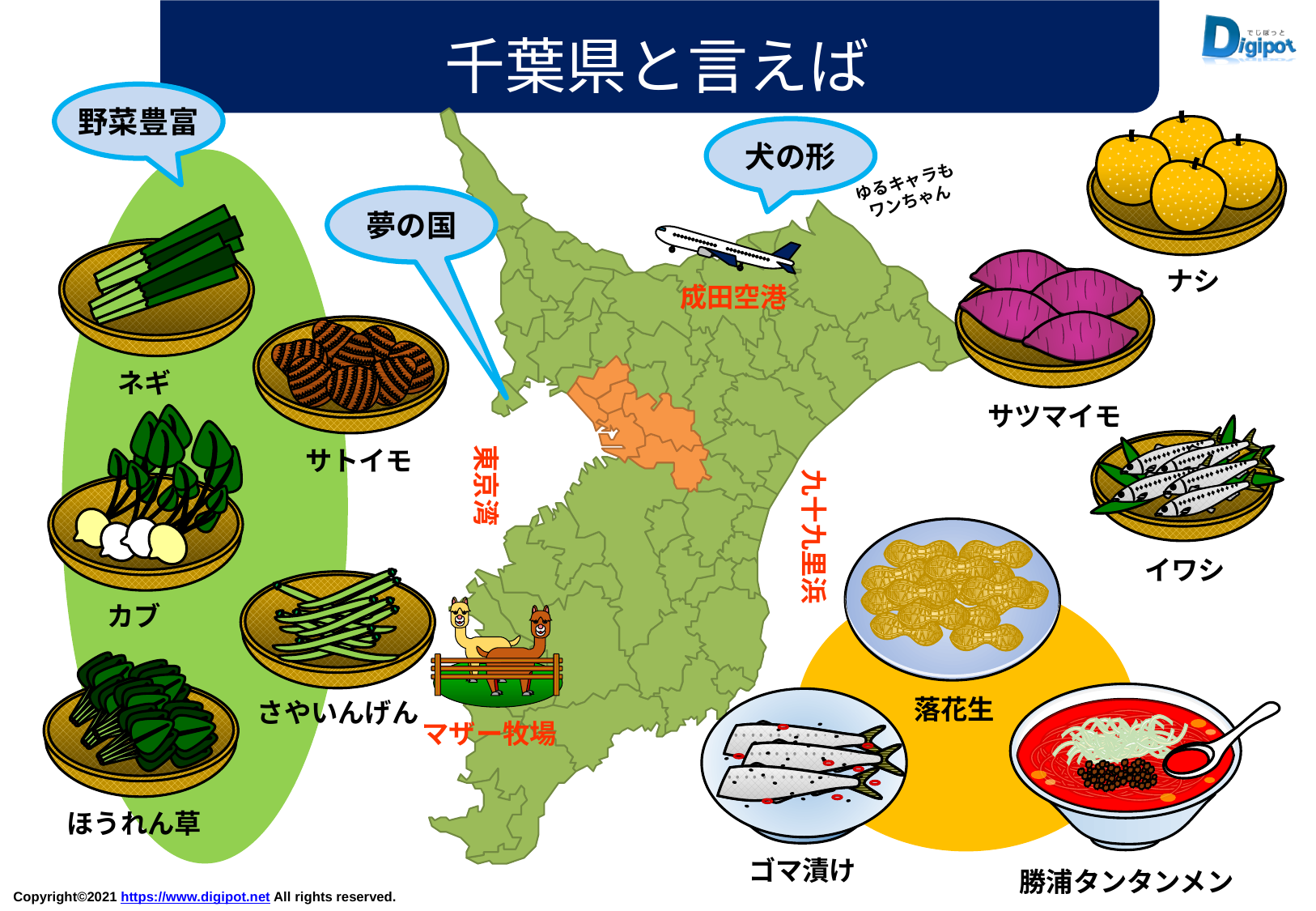

千葉県と言えば
野菜豊富

犬の形

ゆるキャラも
ワンちゃん
夢の国

ナシ
成田空港

ネギ
サツマイモ

サトイモ
東京湾
九十九里浜

イワシ

カブ

落花生

さやいんげん
マザー牧場
ほうれん草
ゴマ漬け
勝浦タンタンメン